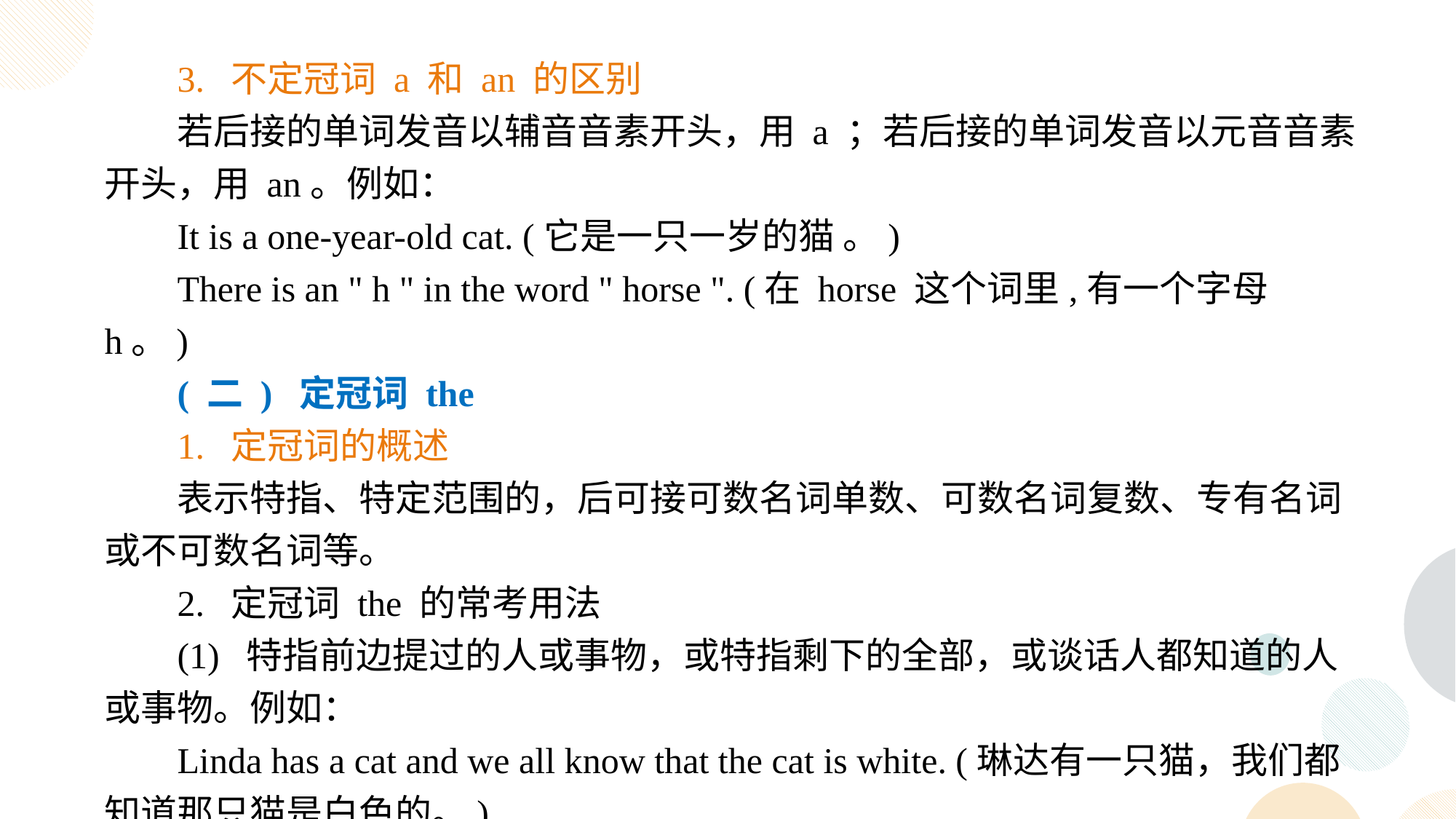

3.  不定冠词 a 和 an 的区别
若后接的单词发音以辅音音素开头，用 a ；若后接的单词发音以元音音素开头，用 an。例如：
It is a one-year-old cat. (它是一只一岁的猫 。)
There is an " h " in the word " horse ". (在 horse 这个词里,有一个字母 h。)
( 二 )  定冠词 the
1.  定冠词的概述
表示特指、特定范围的，后可接可数名词单数、可数名词复数、专有名词或不可数名词等。
2.  定冠词 the 的常考用法
(1)  特指前边提过的人或事物，或特指剩下的全部，或谈话人都知道的人或事物。例如：
Linda has a cat and we all know that the cat is white. (琳达有一只猫，我们都知道那只猫是白色的。)